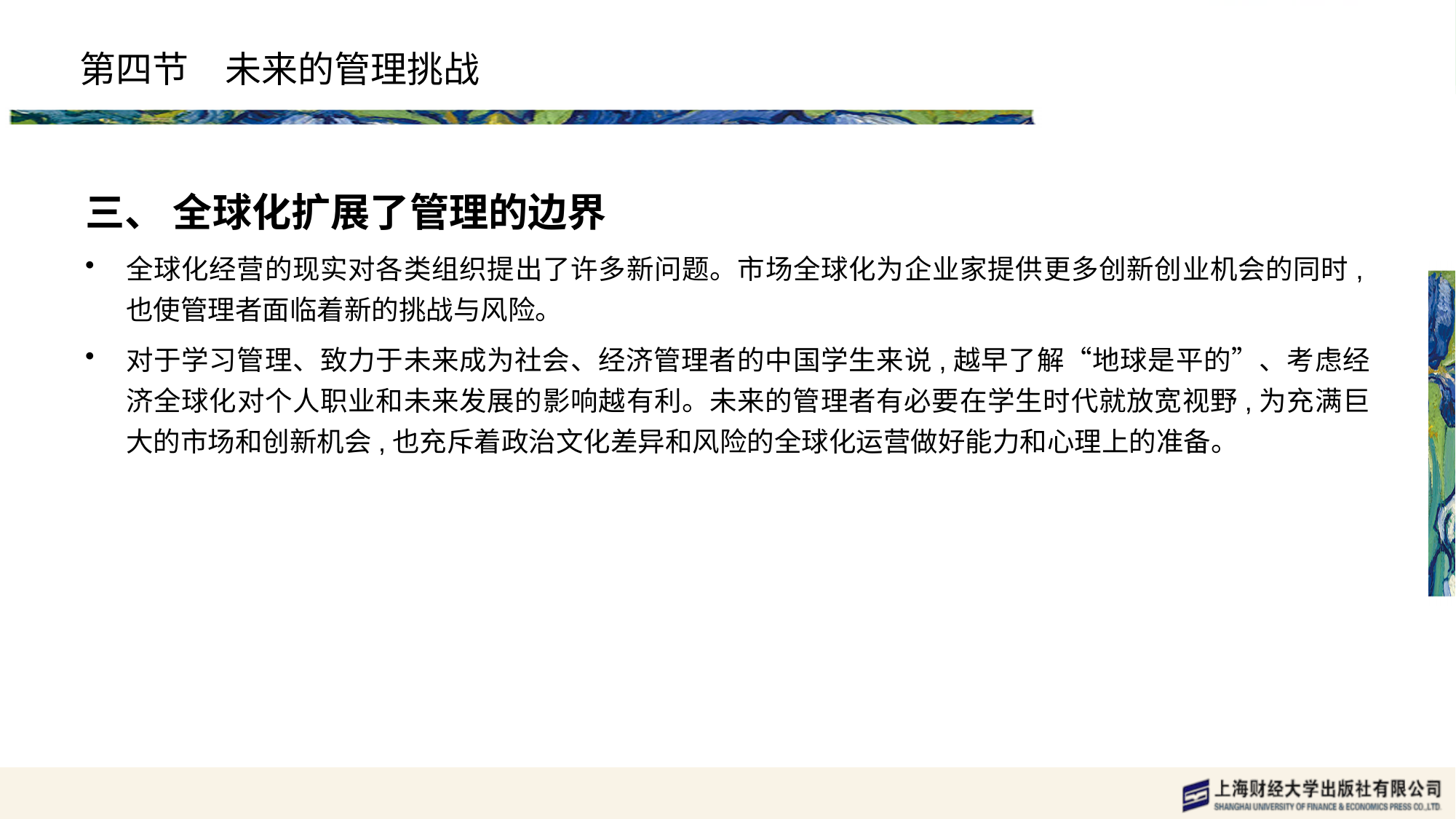

# 第四节　未来的管理挑战
三、 全球化扩展了管理的边界
全球化经营的现实对各类组织提出了许多新问题。市场全球化为企业家提供更多创新创业机会的同时,也使管理者面临着新的挑战与风险。
对于学习管理、致力于未来成为社会、经济管理者的中国学生来说,越早了解“地球是平的”、考虑经济全球化对个人职业和未来发展的影响越有利。未来的管理者有必要在学生时代就放宽视野,为充满巨大的市场和创新机会,也充斥着政治文化差异和风险的全球化运营做好能力和心理上的准备。